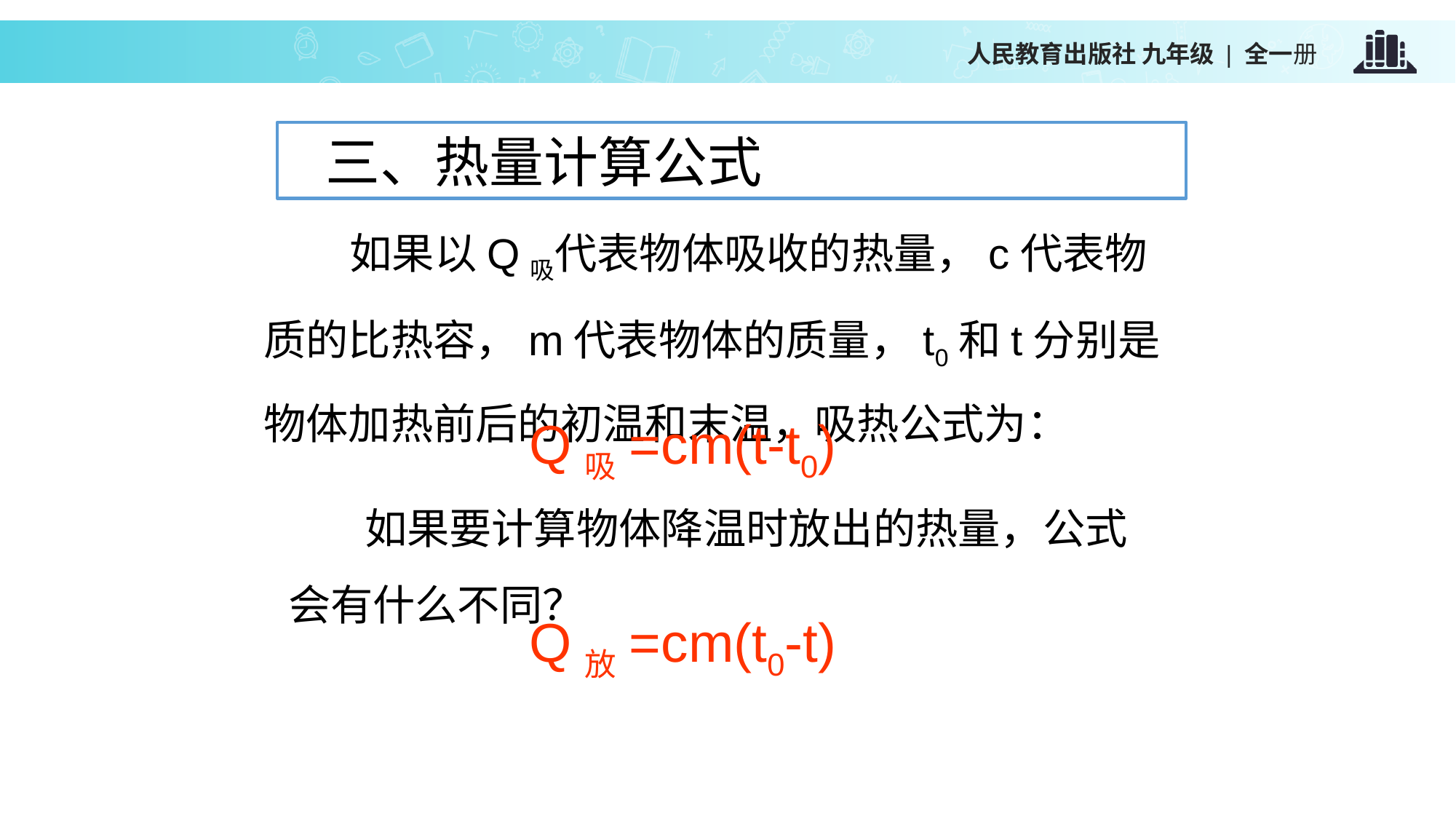

三、热量计算公式
        如果以Q吸代表物体吸收的热量，c代表物质的比热容，m代表物体的质量，t0和t分别是物体加热前后的初温和末温，吸热公式为：
Q吸=cm(t-t0)
       如果要计算物体降温时放出的热量，公式会有什么不同？
Q放=cm(t0-t)